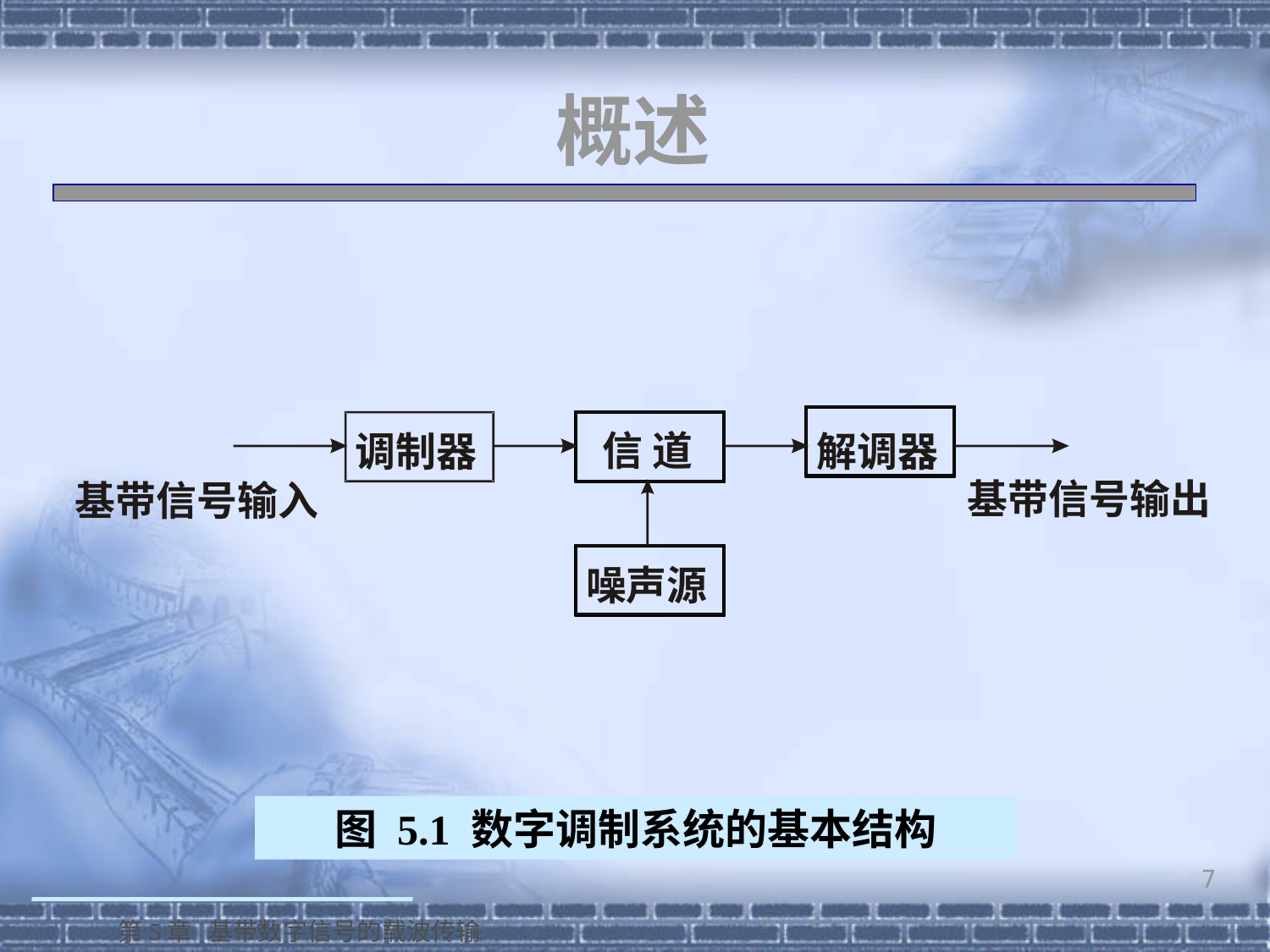

# 概述

信 道
调制器
解调器

基带信号输出
基带信号输入

噪声源
图 5.1 数字调制系统的基本结构
7